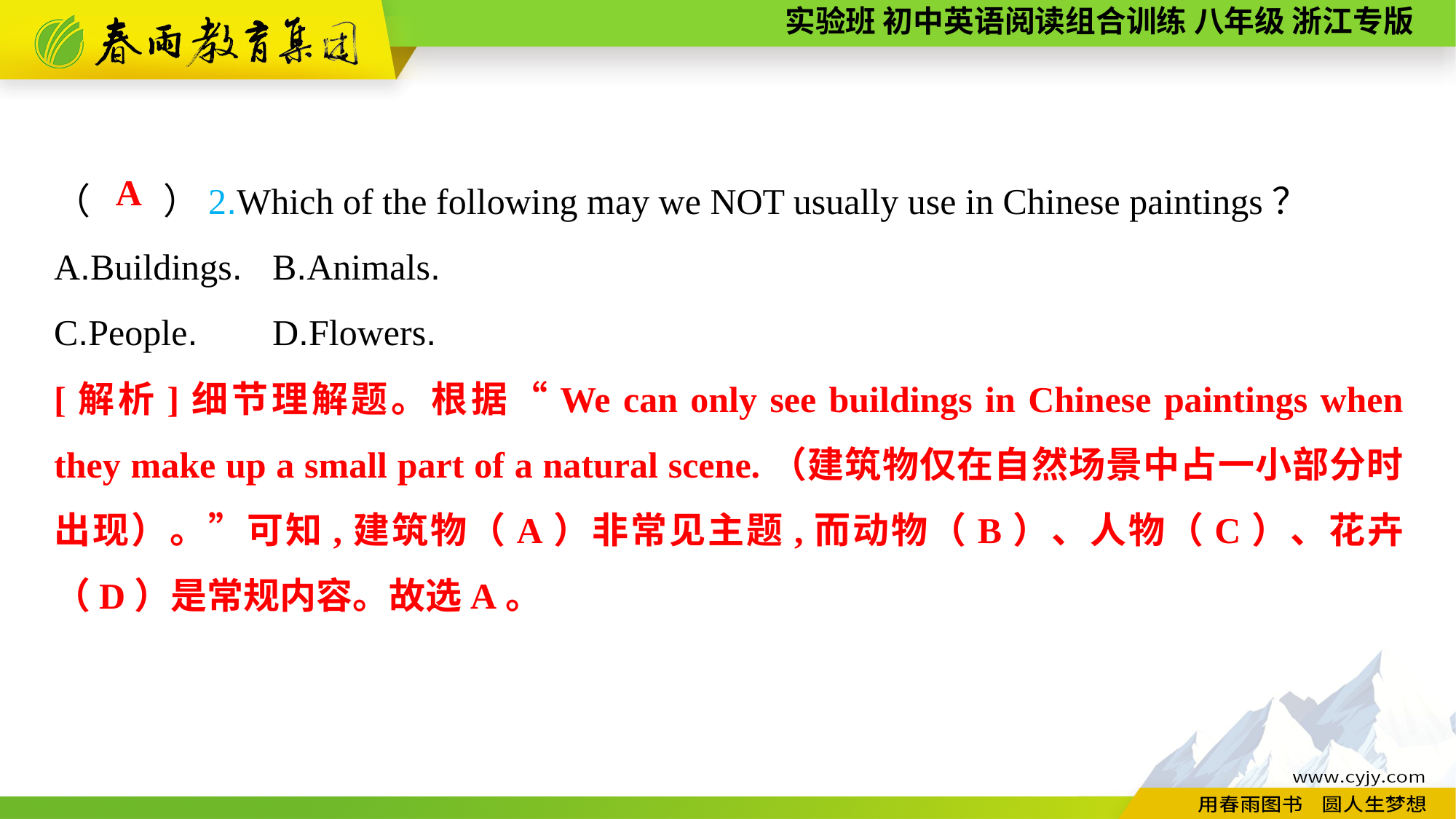

（　　）2.Which of the following may we NOT usually use in Chinese paintings？
A.Buildings.	B.Animals.
C.People.	D.Flowers.
A
[解析]细节理解题。根据“We can only see buildings in Chinese paintings when they make up a small part of a natural scene.（建筑物仅在自然场景中占一小部分时出现）。”可知,建筑物（A）非常见主题,而动物（B）、人物（C）、花卉（D）是常规内容。故选A。